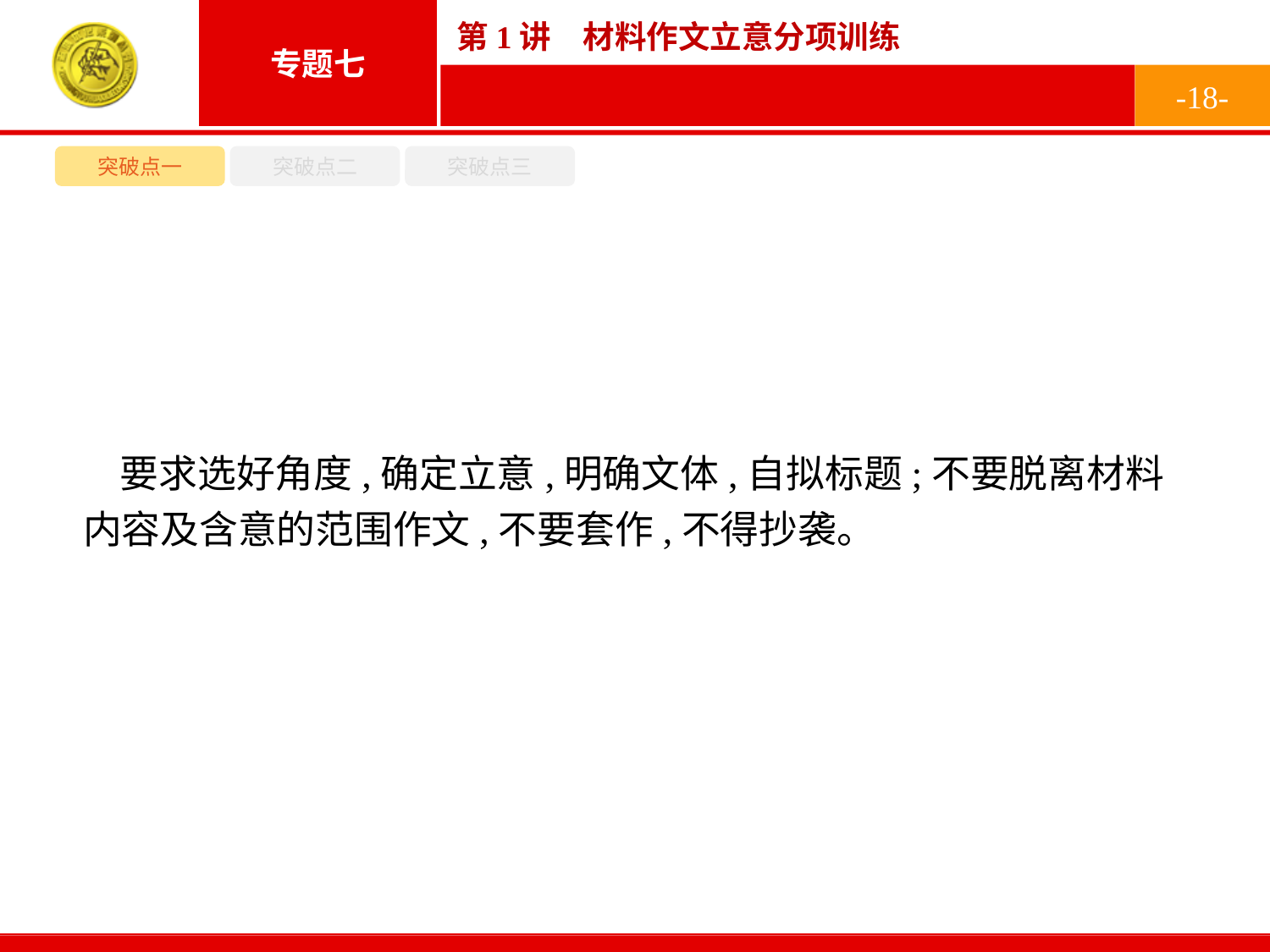

-18-
突破点一
突破点二
突破点三
要求选好角度,确定立意,明确文体,自拟标题;不要脱离材料内容及含意的范围作文,不要套作,不得抄袭。